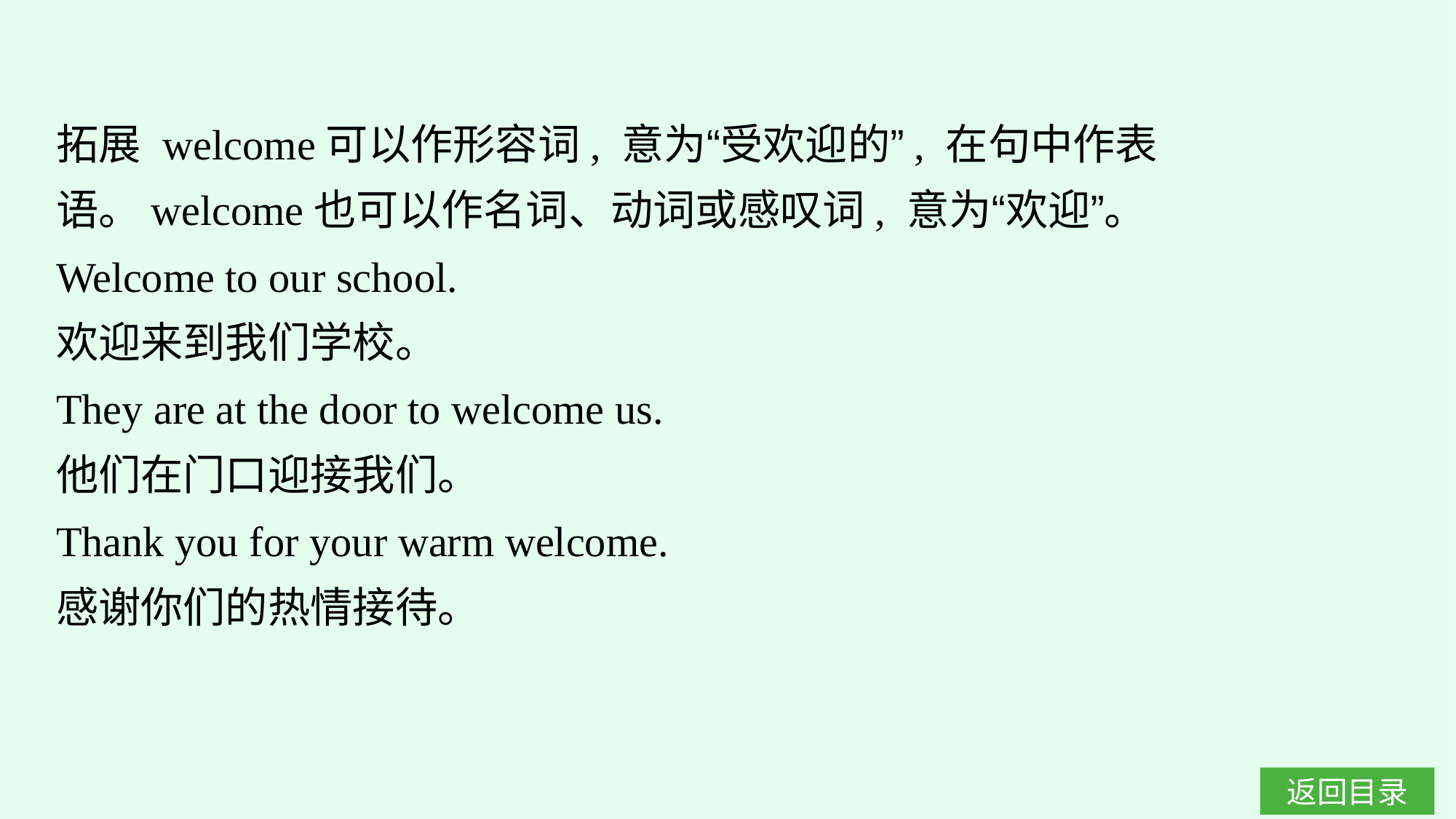

拓展 welcome可以作形容词, 意为“受欢迎的”, 在句中作表语。welcome也可以作名词、动词或感叹词, 意为“欢迎”。
Welcome to our school.
欢迎来到我们学校。
They are at the door to welcome us.
他们在门口迎接我们。
Thank you for your warm welcome.
感谢你们的热情接待。